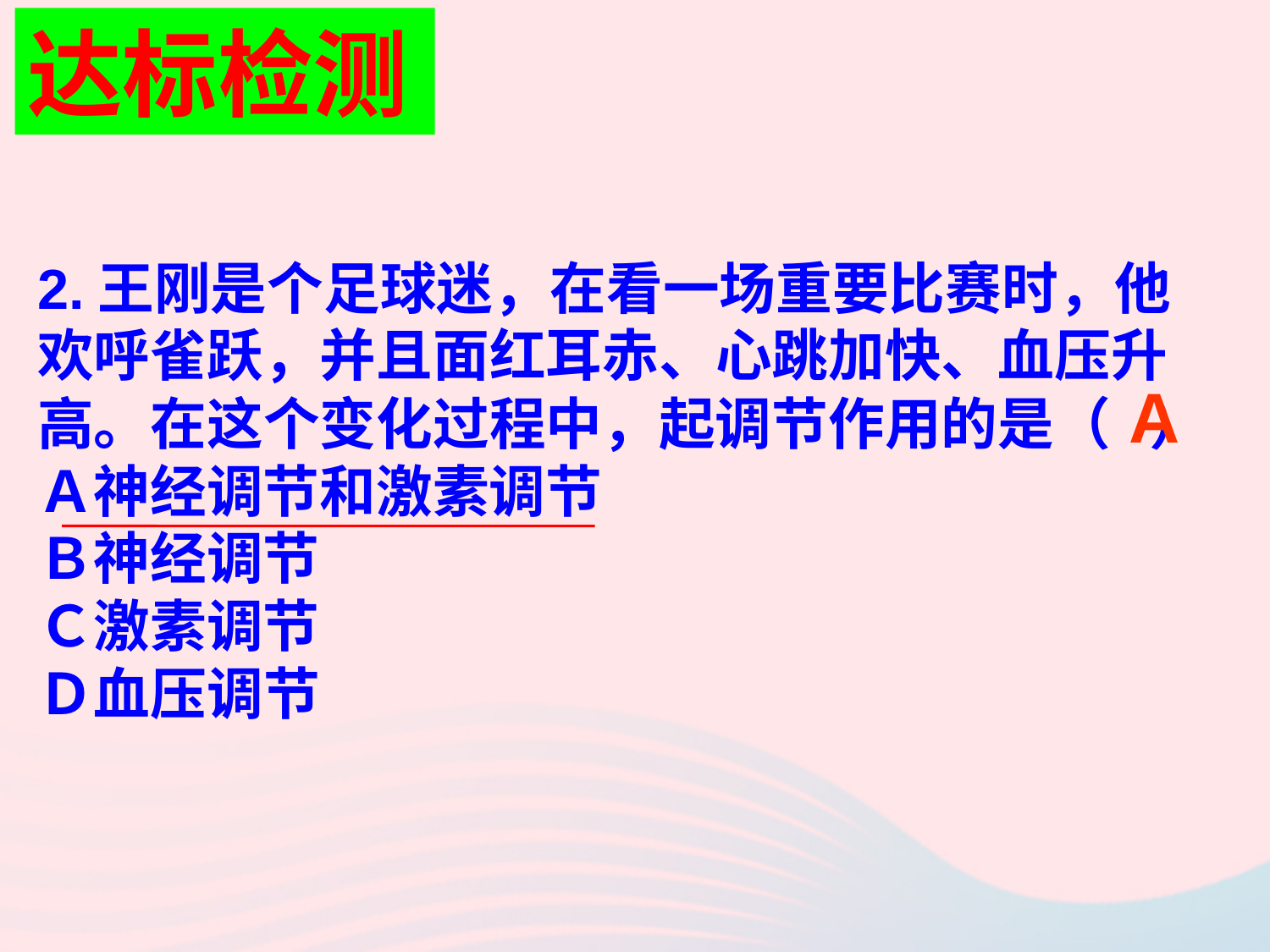

达标检测
2.王刚是个足球迷，在看一场重要比赛时，他欢呼雀跃，并且面红耳赤、心跳加快、血压升高。在这个变化过程中，起调节作用的是（   ）
Ａ神经调节和激素调节
Ｂ神经调节
Ｃ激素调节
Ｄ血压调节

A